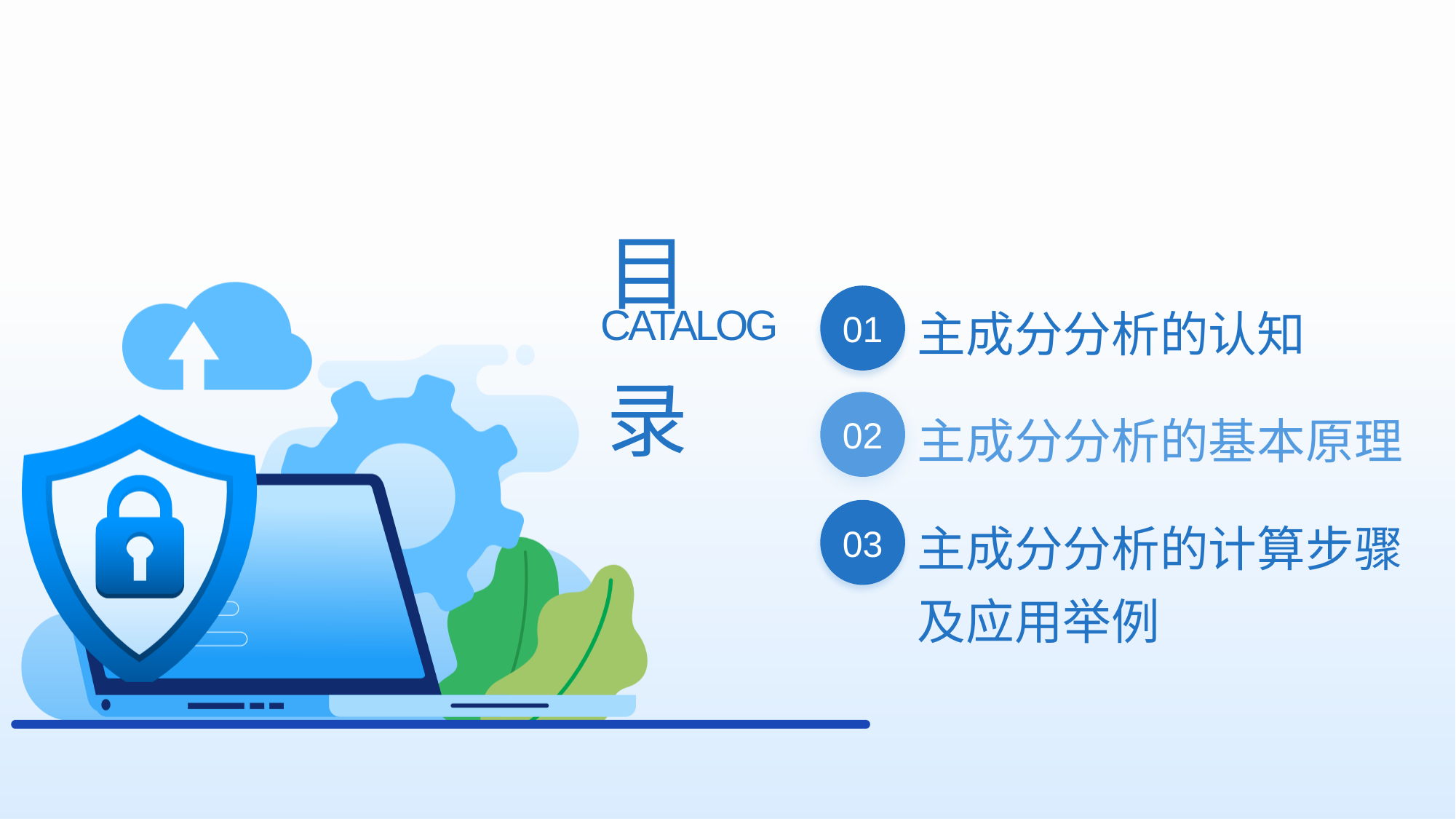

目
录
CATALOG
主成分分析的认知
01
主成分分析的基本原理
02
主成分分析的计算步骤及应用举例
03